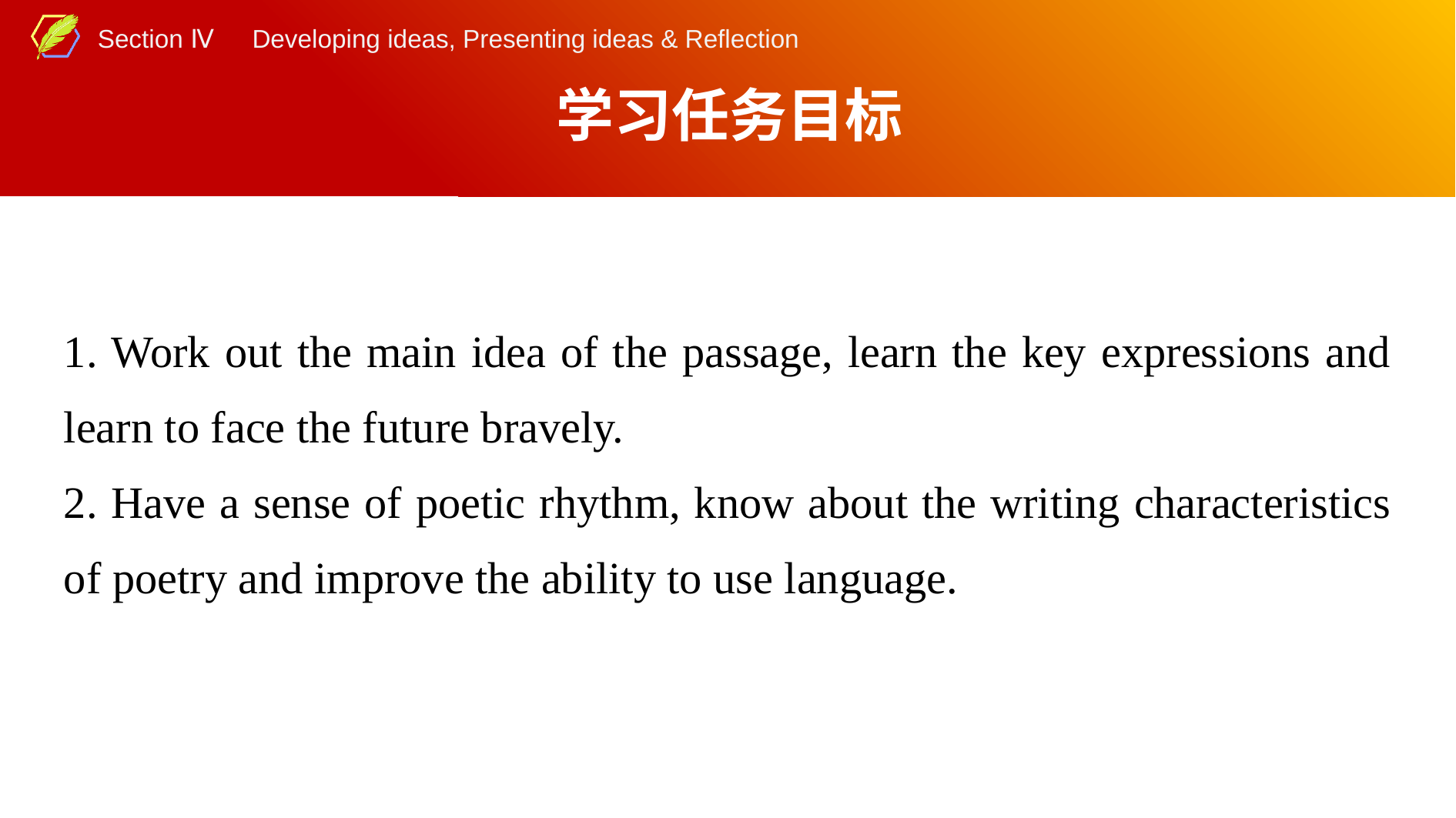

学习任务目标
1. Work out the main idea of the passage, learn the key expressions and learn to face the future bravely.
2. Have a sense of poetic rhythm, know about the writing characteristics of poetry and improve the ability to use language.